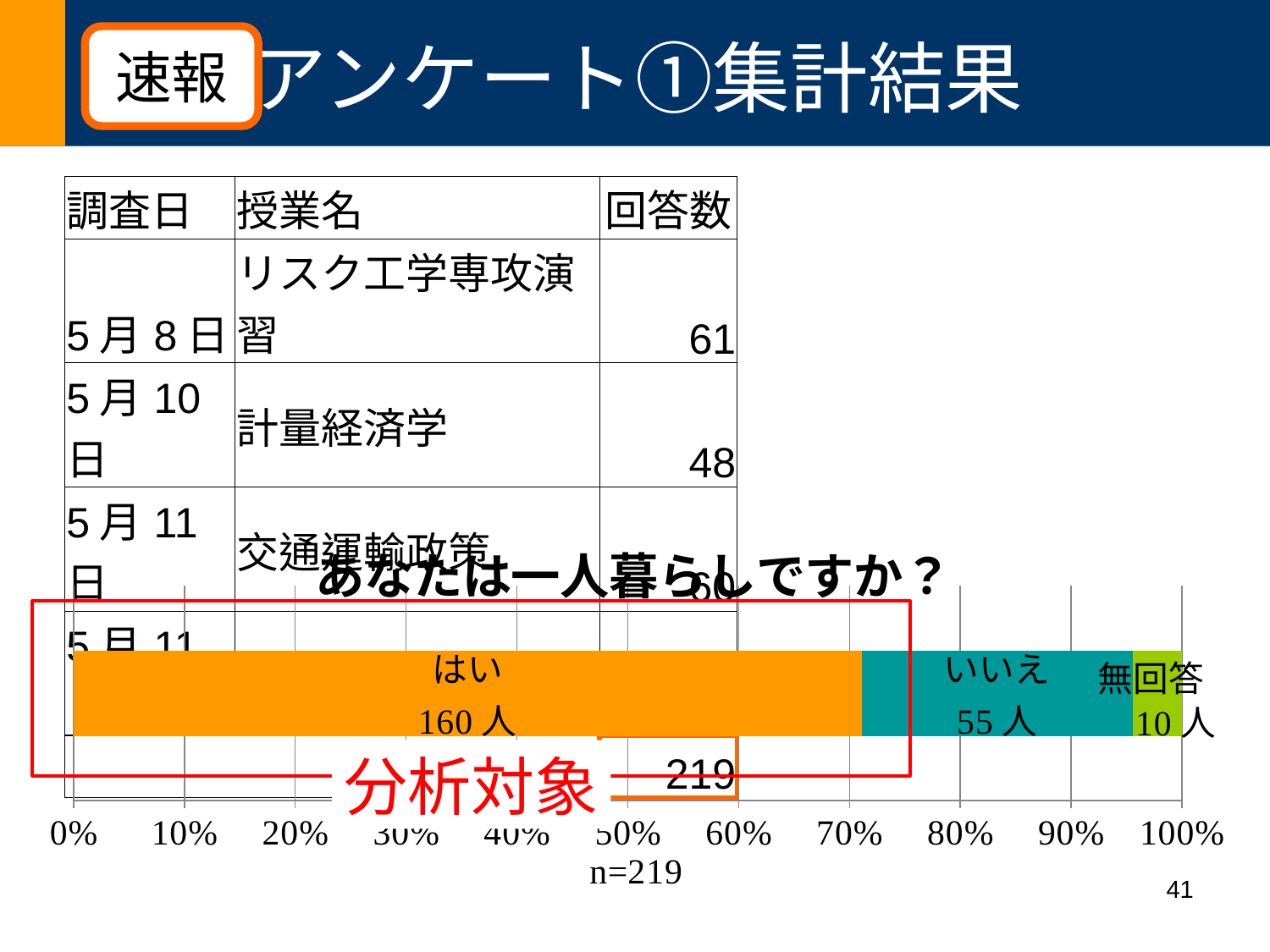

# アンケート①集計結果
速報
| 調査日 | 授業名 | 回答数 |
| --- | --- | --- |
| 5月8日 | リスク工学専攻演習 | 61 |
| 5月10日 | 計量経済学 | 48 |
| 5月11日 | 交通運輸政策 | 60 |
| 5月11日 | 都市防災計画 | 50 |
| 総計 |  | 219 |

### Chart: あなたは一人暮らしですか？

| Category | はい | いいえ | 無回答 |
|---|---|---|---|
分析対象
41